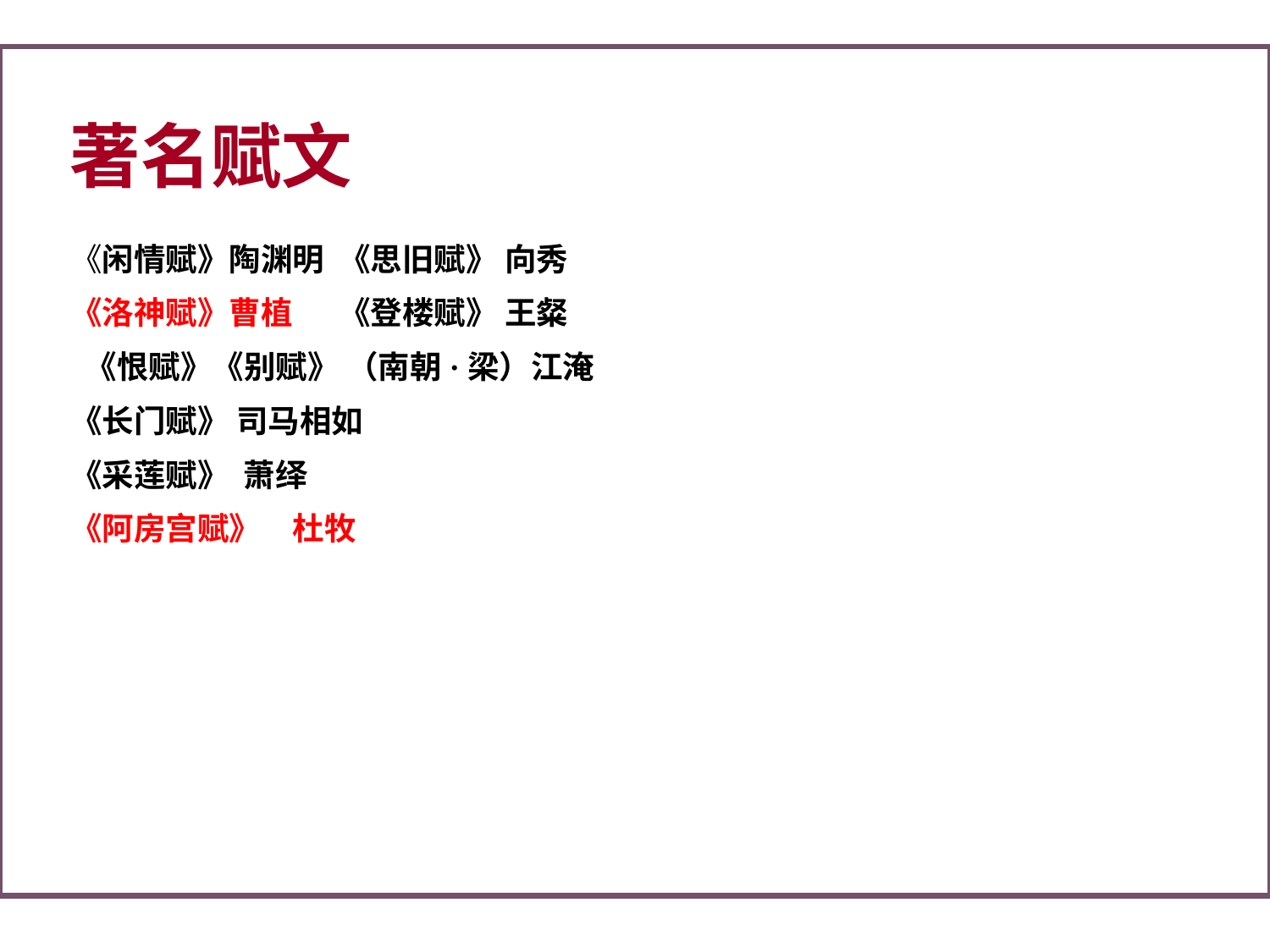

著名赋文
《闲情赋》陶渊明  《思旧赋》 向秀
《洛神赋》曹植 　 《登楼赋》 王粲
 《恨赋》《别赋》 （南朝·梁）江淹
《长门赋》 司马相如
《采莲赋》  萧绎
《阿房宫赋》　杜牧